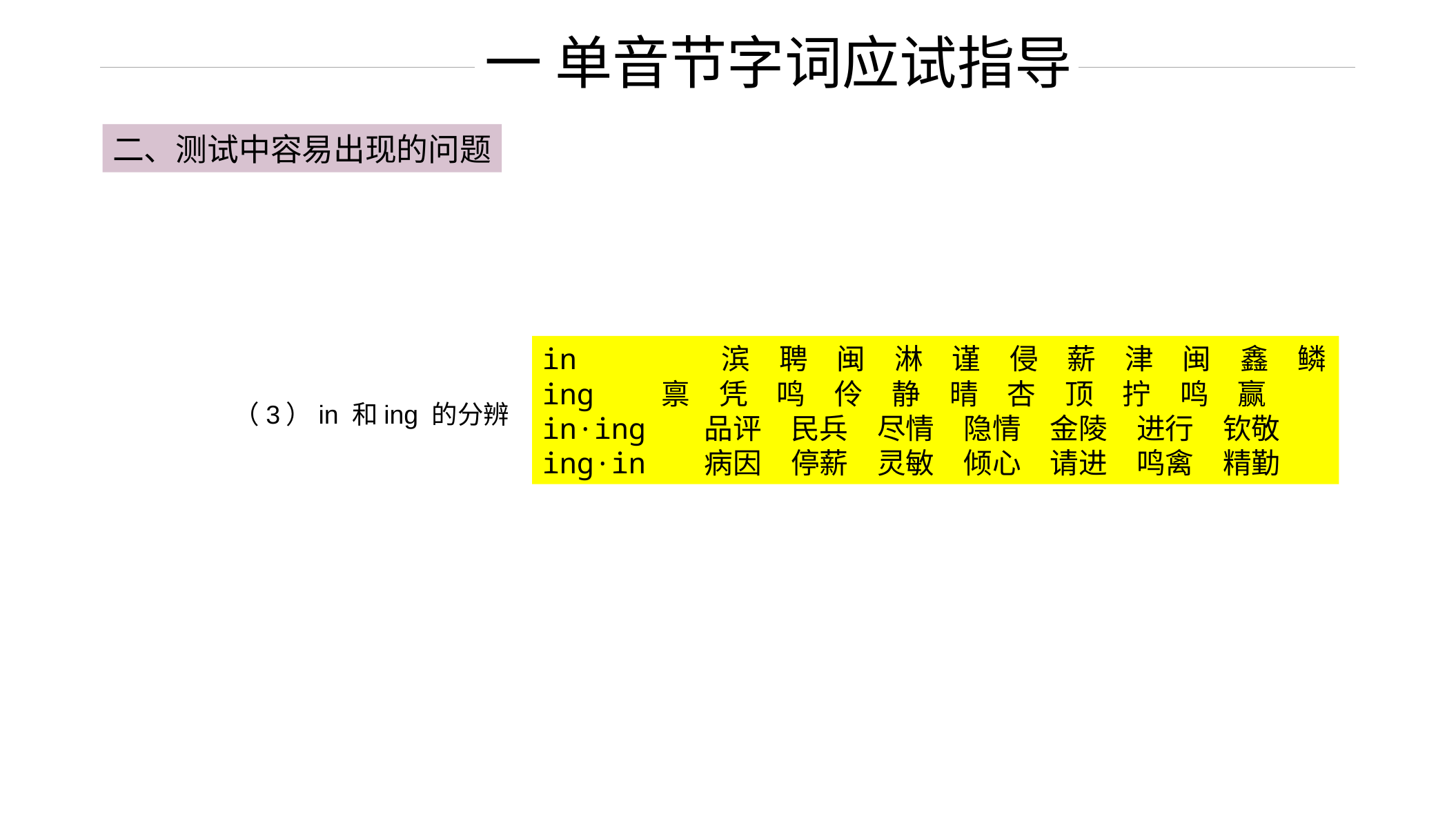

一 单音节字词应试指导
二、测试中容易出现的问题
in        滨　聘　闽　淋　谨　侵　薪　津　闽　鑫　鳞
inɡ　     禀　凭　鸣　伶　静　晴　杏　顶　拧　鸣　赢
in·inɡ   品评　民兵　尽情　隐情　金陵　进行　钦敬
inɡ·in   病因　停薪　灵敏　倾心　请进　鸣禽　精勤
（3）in 和inɡ 的分辨